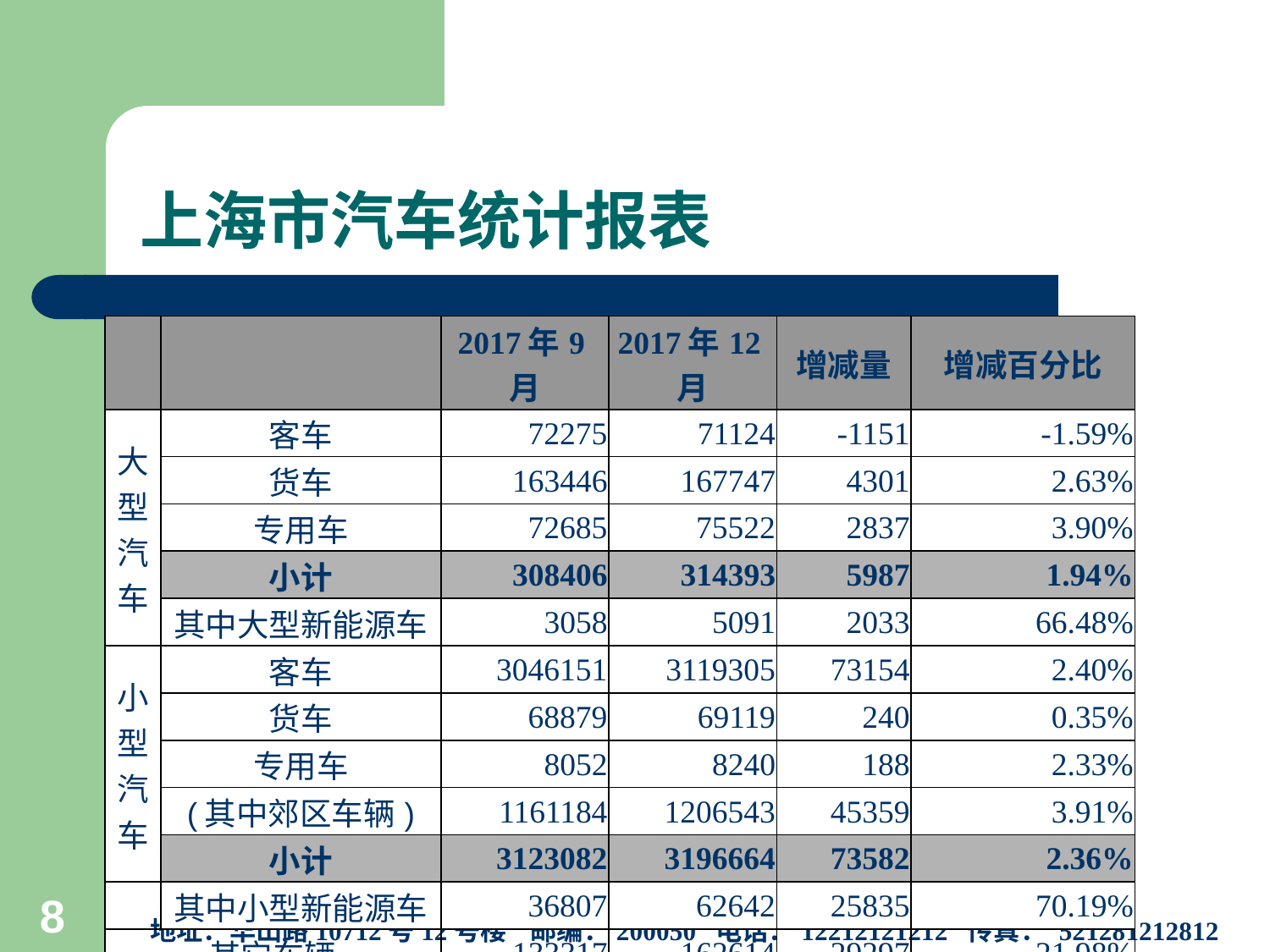

# 上海市汽车统计报表
|  |  | 2017年9月 | 2017年12月 | 增减量 | 增减百分比 |
| --- | --- | --- | --- | --- | --- |
| 大型汽车 | 客车 | 72275 | 71124 | -1151 | -1.59% |
|  | 货车 | 163446 | 167747 | 4301 | 2.63% |
|  | 专用车 | 72685 | 75522 | 2837 | 3.90% |
|  | 小计 | 308406 | 314393 | 5987 | 1.94% |
|  | 其中大型新能源车 | 3058 | 5091 | 2033 | 66.48% |
| 小型汽车 | 客车 | 3046151 | 3119305 | 73154 | 2.40% |
|  | 货车 | 68879 | 69119 | 240 | 0.35% |
|  | 专用车 | 8052 | 8240 | 188 | 2.33% |
|  | (其中郊区车辆) | 1161184 | 1206543 | 45359 | 3.91% |
|  | 小计 | 3123082 | 3196664 | 73582 | 2.36% |
|  | 其中小型新能源车 | 36807 | 62642 | 25835 | 70.19% |
| 其它车辆 |  | 133317 | 162614 | 29297 | 21.98% |
| 汽车总量 |  | 3564805 | 3673671 | 108866 | 3.05% |
上海市信息中心汽车产业研究室
地址：华山路10712号12号楼    邮编：200050  电话：12212121212  传真： 521281212812
8